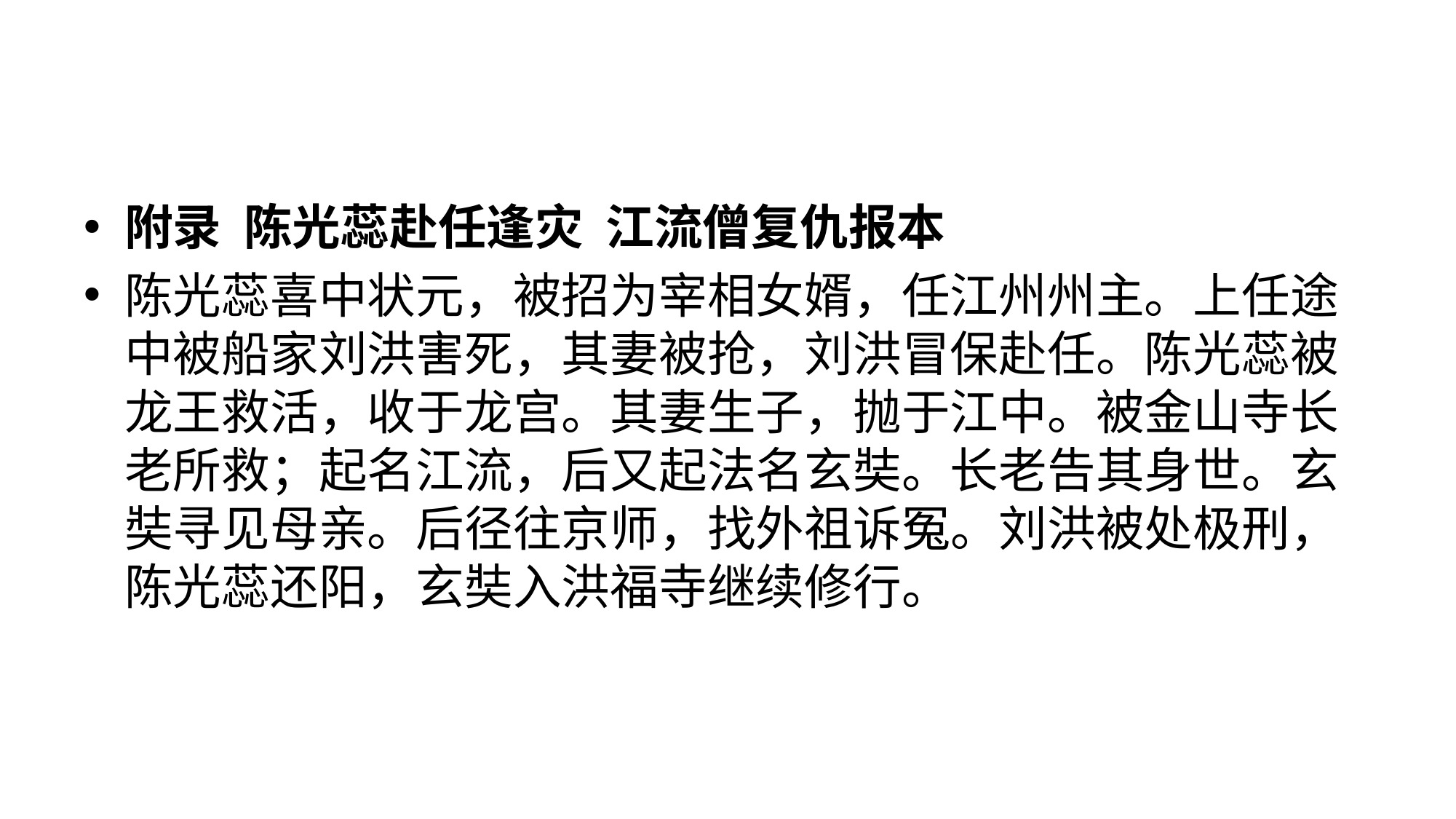

#
附录  陈光蕊赴任逢灾  江流僧复仇报本
陈光蕊喜中状元，被招为宰相女婿，任江州州主。上任途中被船家刘洪害死，其妻被抢，刘洪冒保赴任。陈光蕊被龙王救活，收于龙宫。其妻生子，抛于江中。被金山寺长老所救；起名江流，后又起法名玄奘。长老告其身世。玄奘寻见母亲。后径往京师，找外祖诉冤。刘洪被处极刑，陈光蕊还阳，玄奘入洪福寺继续修行。